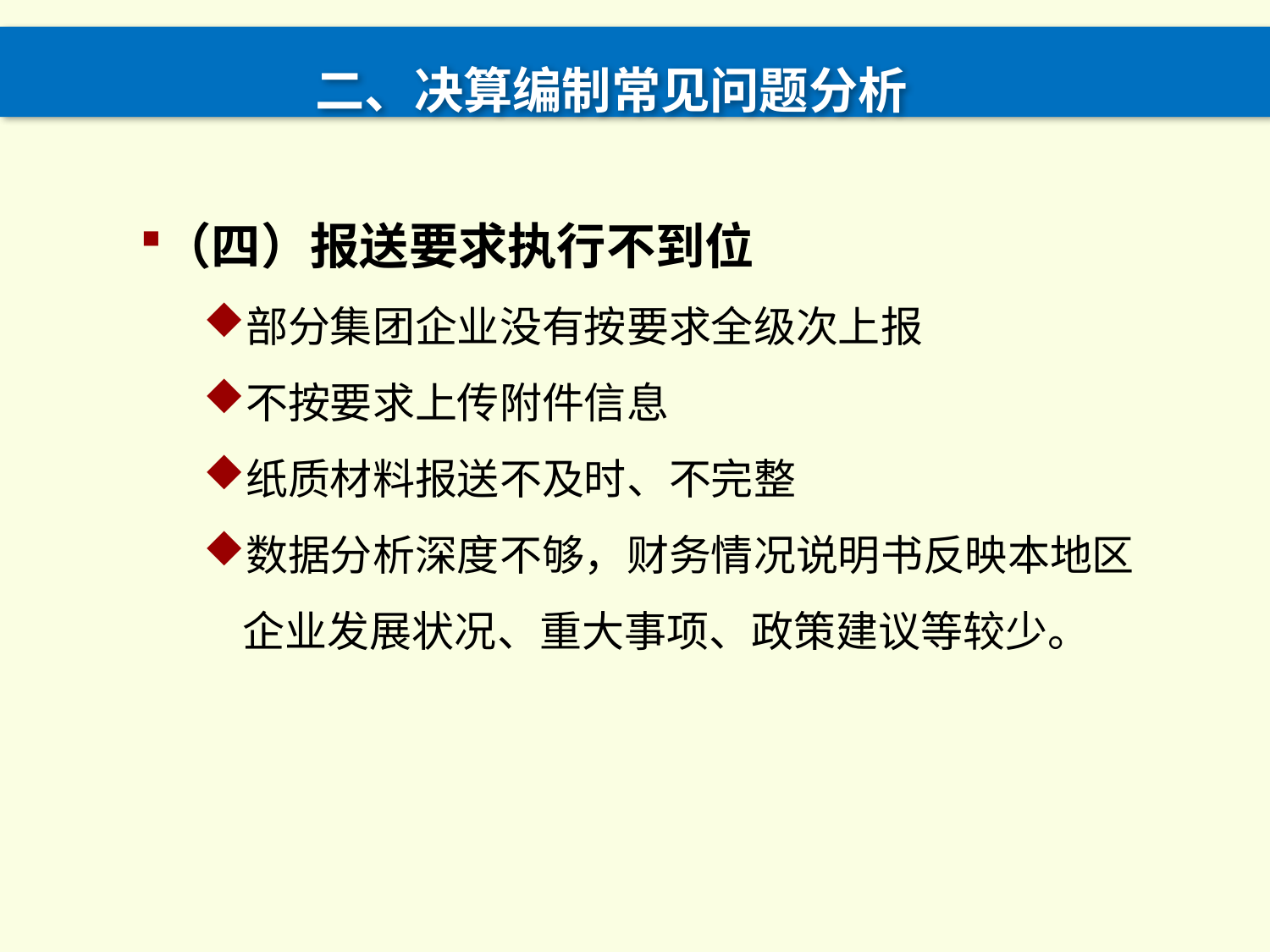

# 二、决算编制常见问题分析
（四）报送要求执行不到位
部分集团企业没有按要求全级次上报
不按要求上传附件信息
纸质材料报送不及时、不完整
数据分析深度不够，财务情况说明书反映本地区企业发展状况、重大事项、政策建议等较少。